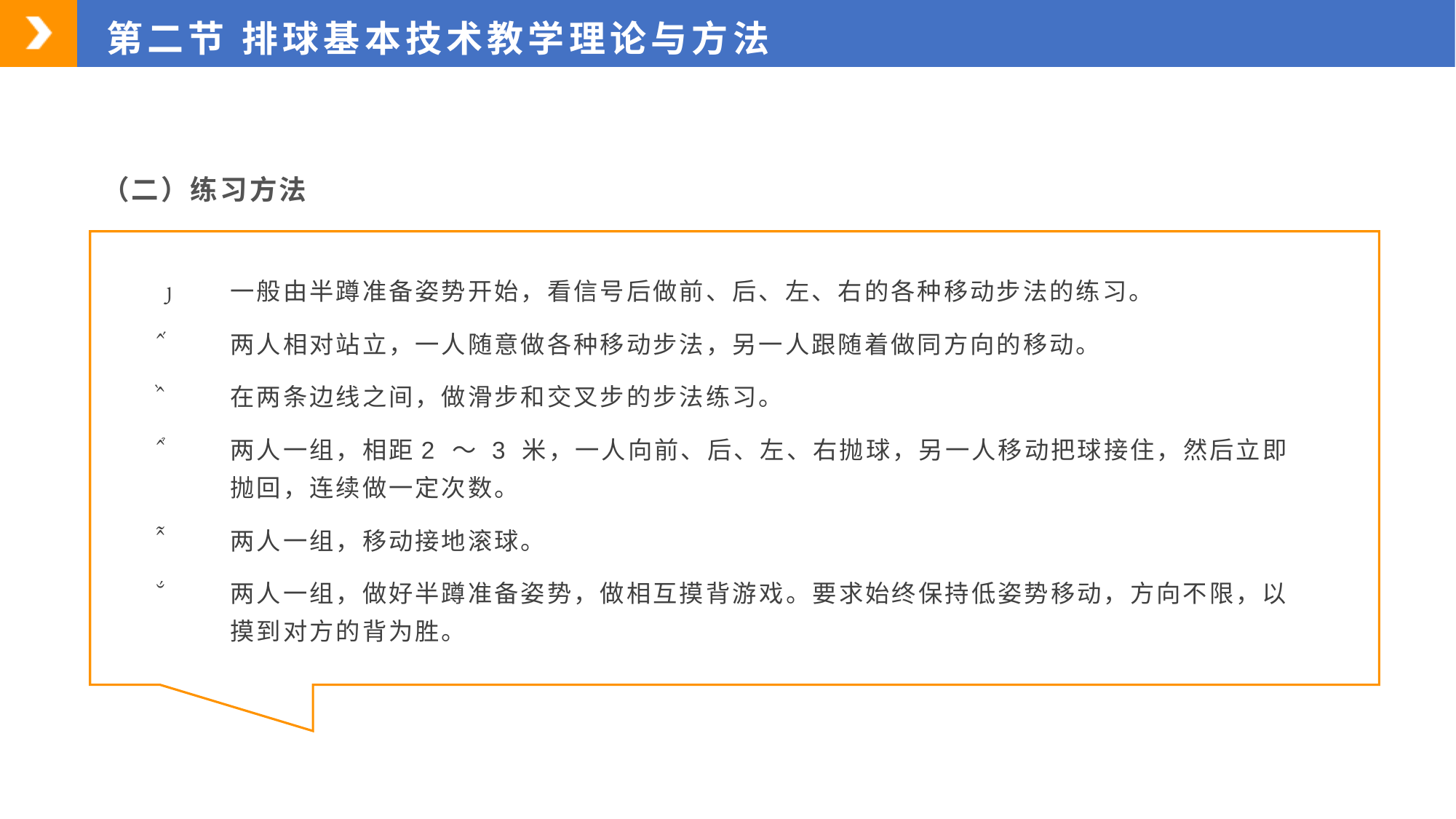

第二节 排球基本技术教学理论与方法
（二）练习方法

一般由半蹲准备姿势开始，看信号后做前、后、左、右的各种移动步法的练习。
两人相对站立，一人随意做各种移动步法，另一人跟随着做同方向的移动。
在两条边线之间，做滑步和交叉步的步法练习。
两人一组，相距2 ～ 3 米，一人向前、后、左、右抛球，另一人移动把球接住，然后立即抛回，连续做一定次数。
两人一组，移动接地滚球。
两人一组，做好半蹲准备姿势，做相互摸背游戏。要求始终保持低姿势移动，方向不限，以摸到对方的背为胜。